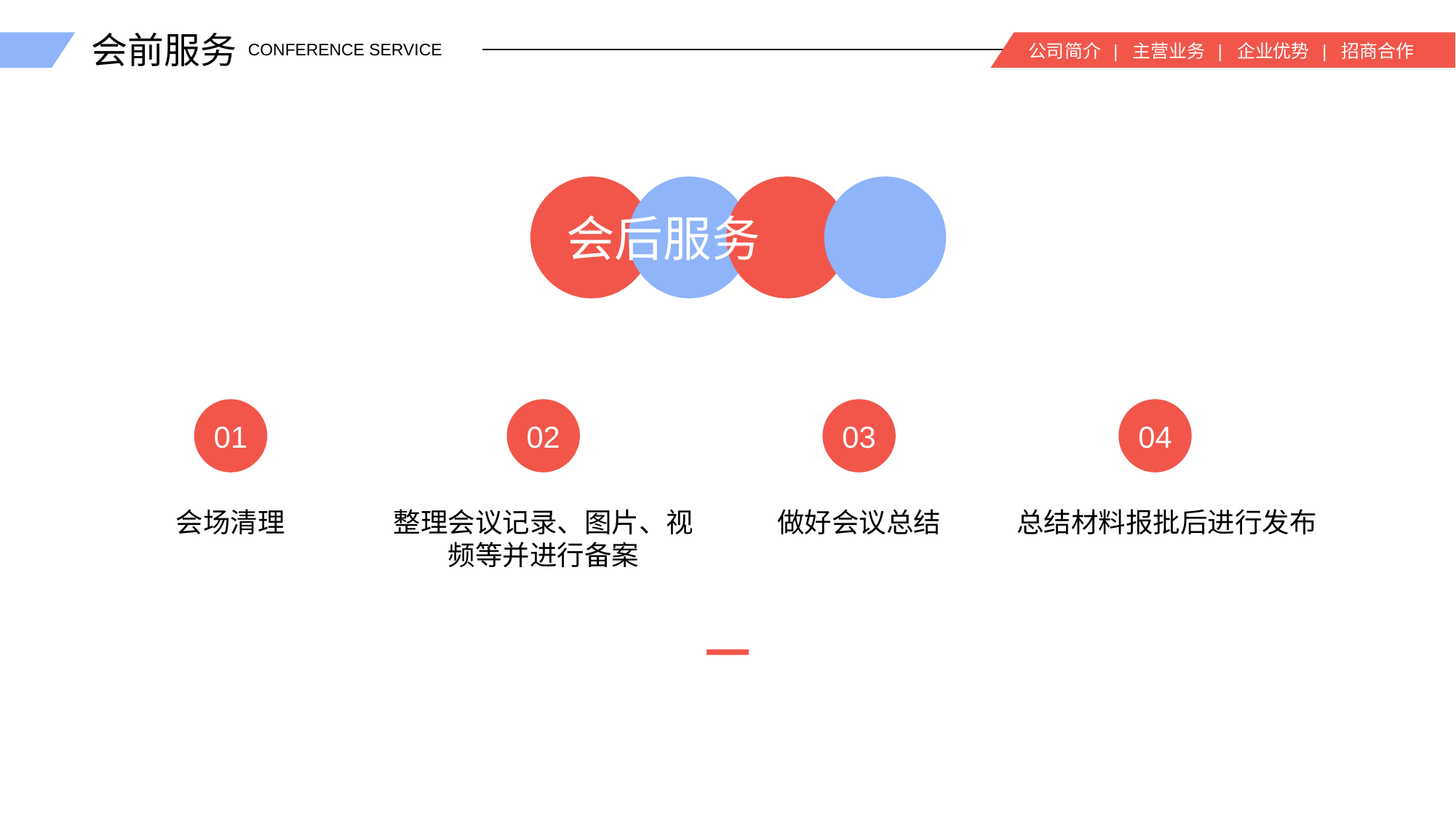

会前服务

公司简介  |  主营业务  |  企业优势  |  招商合作
CONFERENCE SERVICE

会后服务

01

02

03

04
会场清理
整理会议记录、图片、视频等并进行备案
做好会议总结
总结材料报批后进行发布